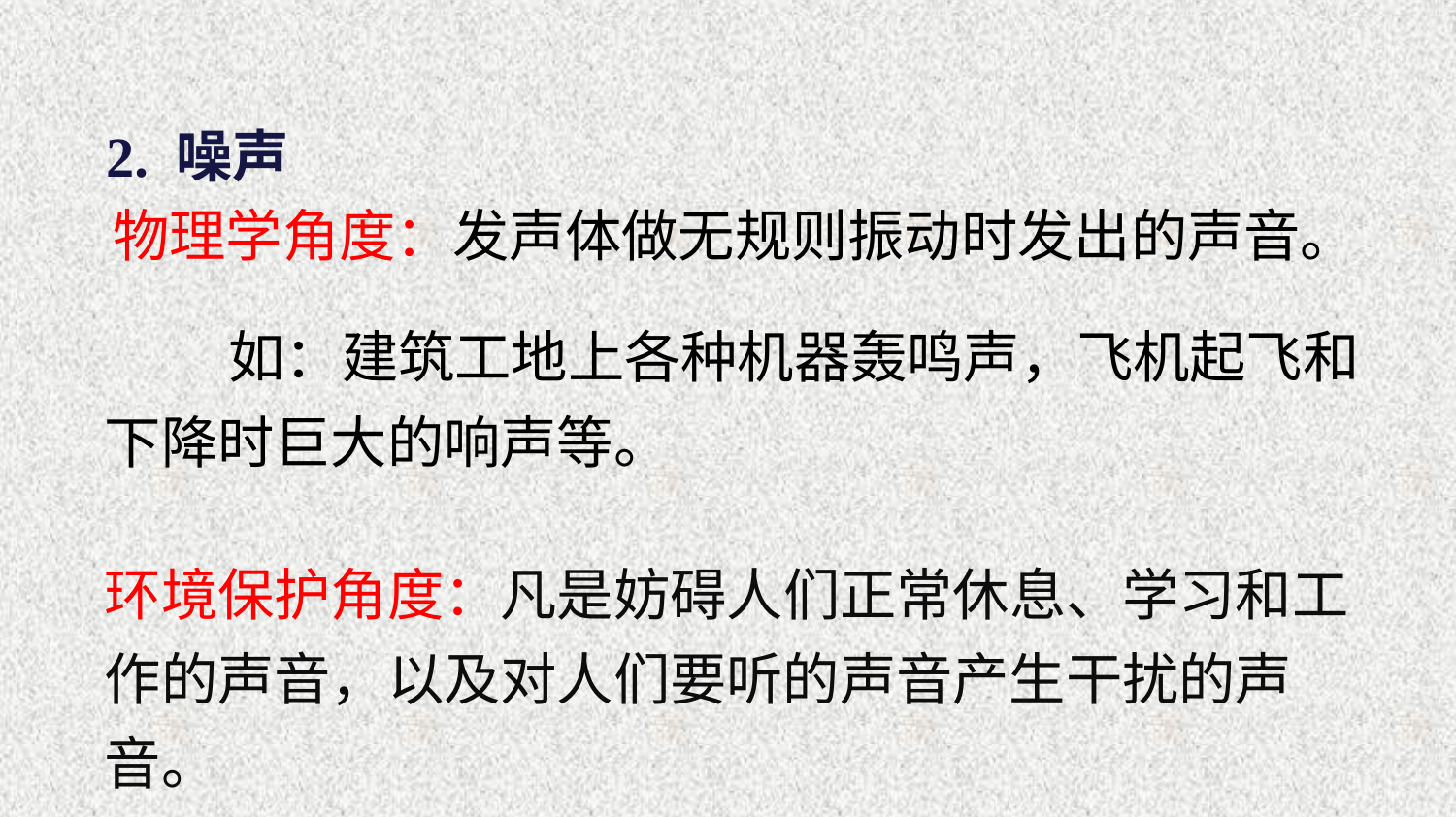

2. 噪声
物理学角度：发声体做无规则振动时发出的声音。
       如：建筑工地上各种机器轰鸣声，飞机起飞和下降时巨大的响声等。
环境保护角度：凡是妨碍人们正常休息、学习和工作的声音，以及对人们要听的声音产生干扰的声音。